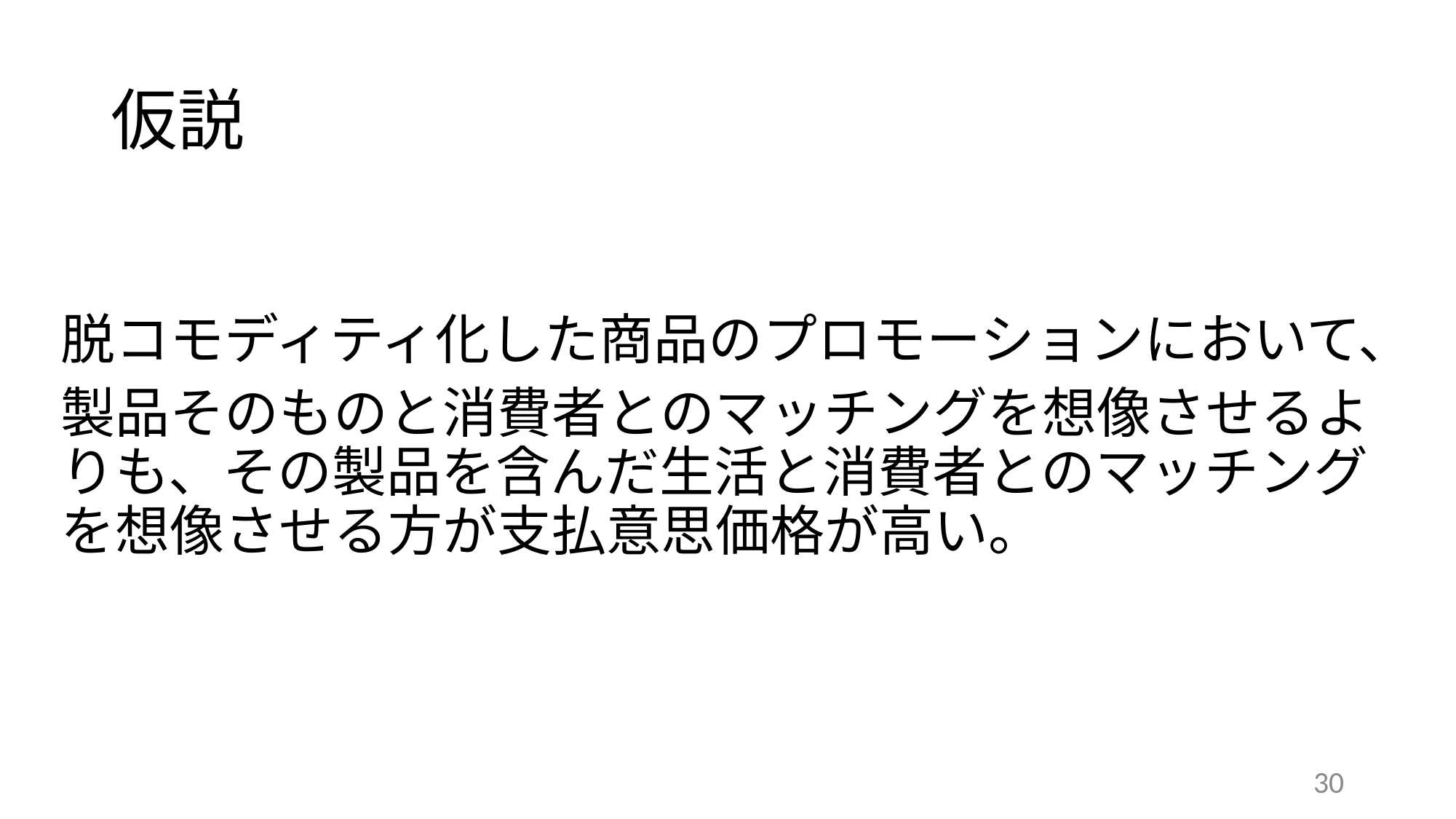

# 仮説

脱コモディティ化した商品のプロモーションにおいて、
製品そのものと消費者とのマッチングを想像させるよりも、その製品を含んだ生活と消費者とのマッチングを想像させる方が支払意思価格が高い。

30